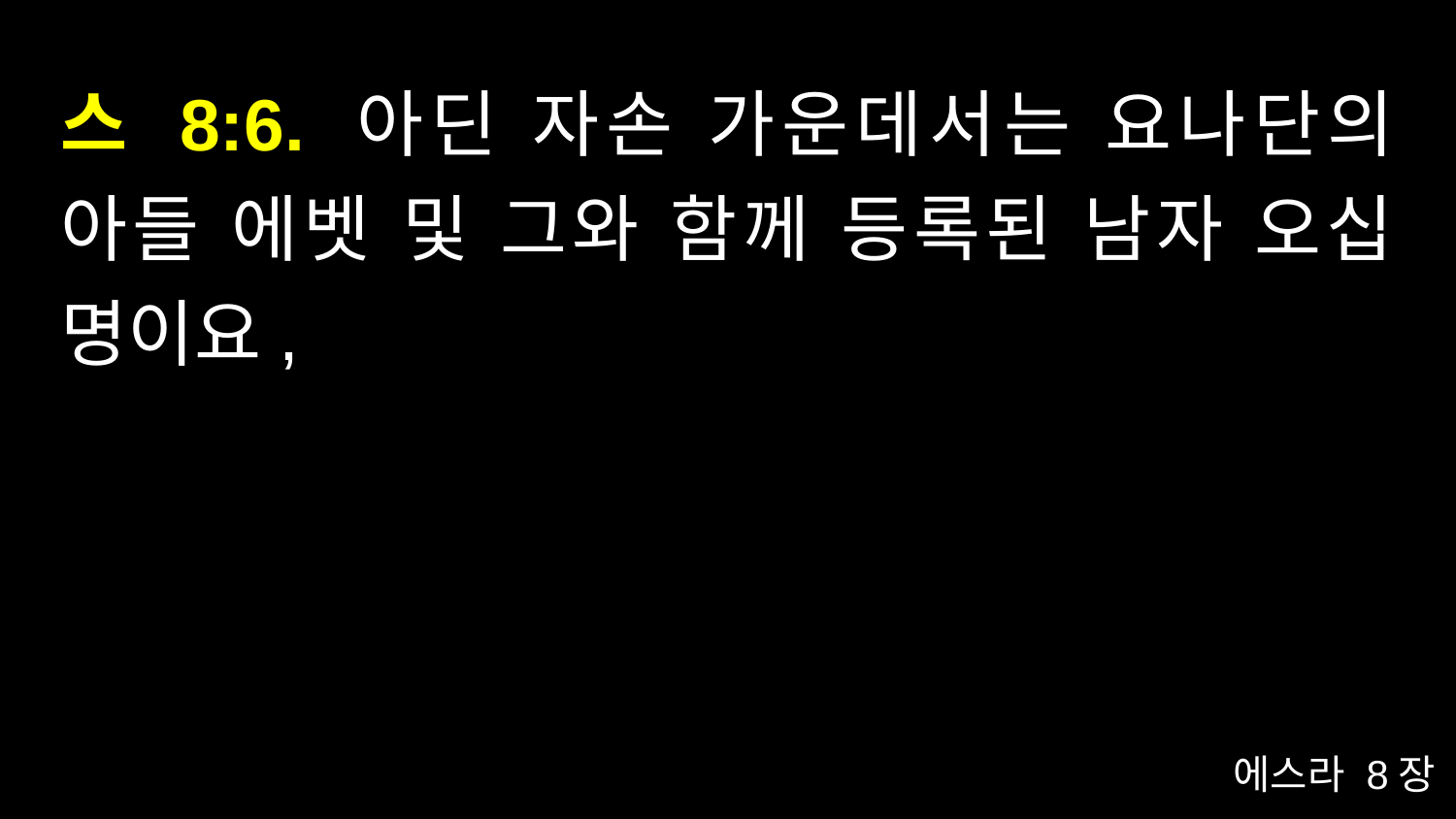

# 스 8:6. 아딘 자손 가운데서는 요나단의 아들 에벳 및 그와 함께 등록된 남자 오십 명이요,
에스라 8장